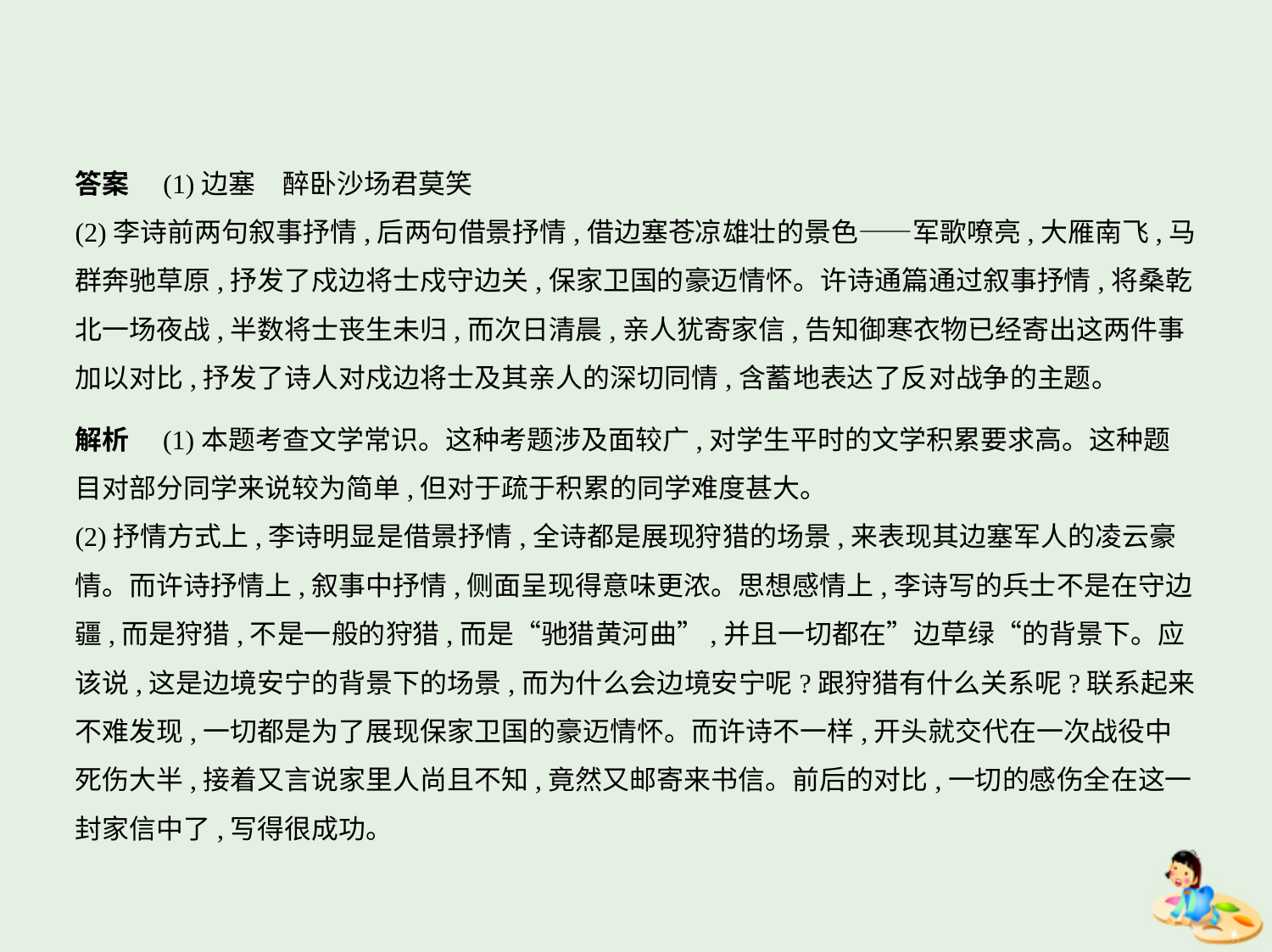

答案　(1)边塞　醉卧沙场君莫笑
(2)李诗前两句叙事抒情,后两句借景抒情,借边塞苍凉雄壮的景色——军歌嘹亮,大雁南飞,马
群奔驰草原,抒发了戍边将士戍守边关,保家卫国的豪迈情怀。许诗通篇通过叙事抒情,将桑乾
北一场夜战,半数将士丧生未归,而次日清晨,亲人犹寄家信,告知御寒衣物已经寄出这两件事
加以对比,抒发了诗人对戍边将士及其亲人的深切同情,含蓄地表达了反对战争的主题。
解析　(1)本题考查文学常识。这种考题涉及面较广,对学生平时的文学积累要求高。这种题
目对部分同学来说较为简单,但对于疏于积累的同学难度甚大。
(2)抒情方式上,李诗明显是借景抒情,全诗都是展现狩猎的场景,来表现其边塞军人的凌云豪
情。而许诗抒情上,叙事中抒情,侧面呈现得意味更浓。思想感情上,李诗写的兵士不是在守边
疆,而是狩猎,不是一般的狩猎,而是“驰猎黄河曲”,并且一切都在”边草绿“的背景下。应
该说,这是边境安宁的背景下的场景,而为什么会边境安宁呢?跟狩猎有什么关系呢?联系起来
不难发现,一切都是为了展现保家卫国的豪迈情怀。而许诗不一样,开头就交代在一次战役中
死伤大半,接着又言说家里人尚且不知,竟然又邮寄来书信。前后的对比,一切的感伤全在这一
封家信中了,写得很成功。